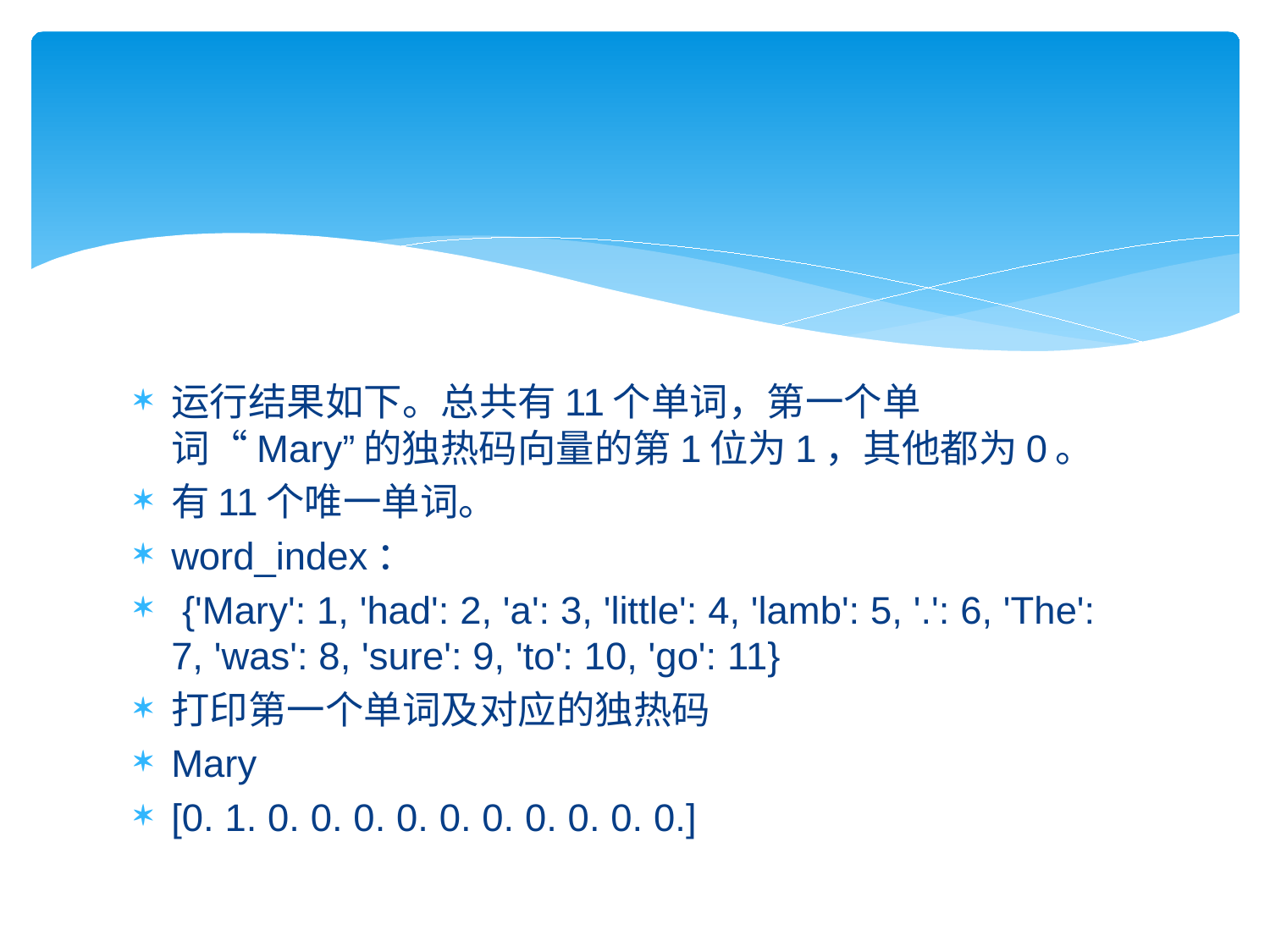

#
运行结果如下。总共有11个单词，第一个单词“Mary”的独热码向量的第1位为1，其他都为0。
有11个唯一单词。
word_index：
 {'Mary': 1, 'had': 2, 'a': 3, 'little': 4, 'lamb': 5, '.': 6, 'The': 7, 'was': 8, 'sure': 9, 'to': 10, 'go': 11}
打印第一个单词及对应的独热码
Mary
[0. 1. 0. 0. 0. 0. 0. 0. 0. 0. 0. 0.]